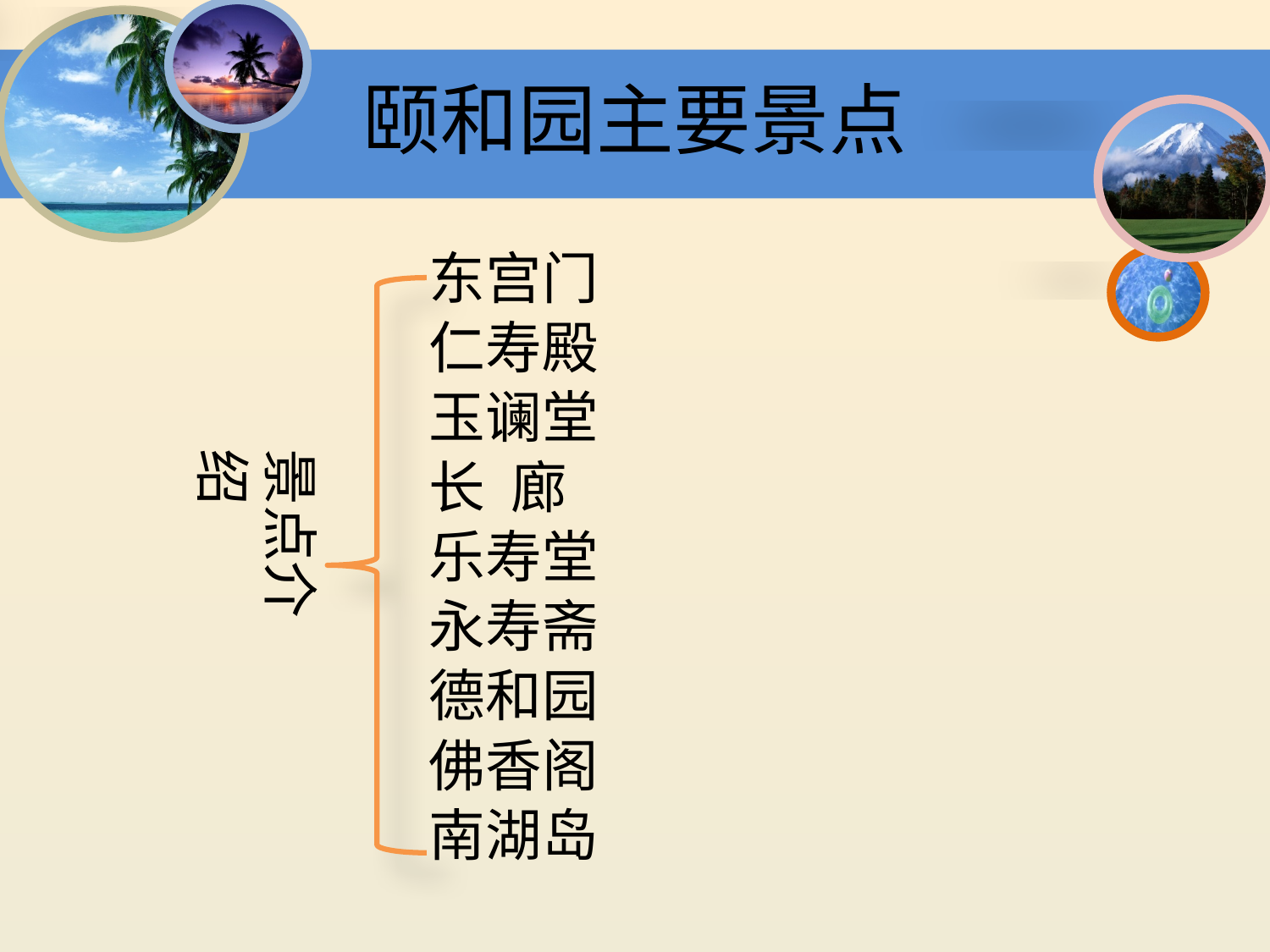

# 颐和园主要景点
东宫门

仁寿殿
玉谰堂
景点介绍
长  廊
乐寿堂
永寿斋
德和园
佛香阁
南湖岛